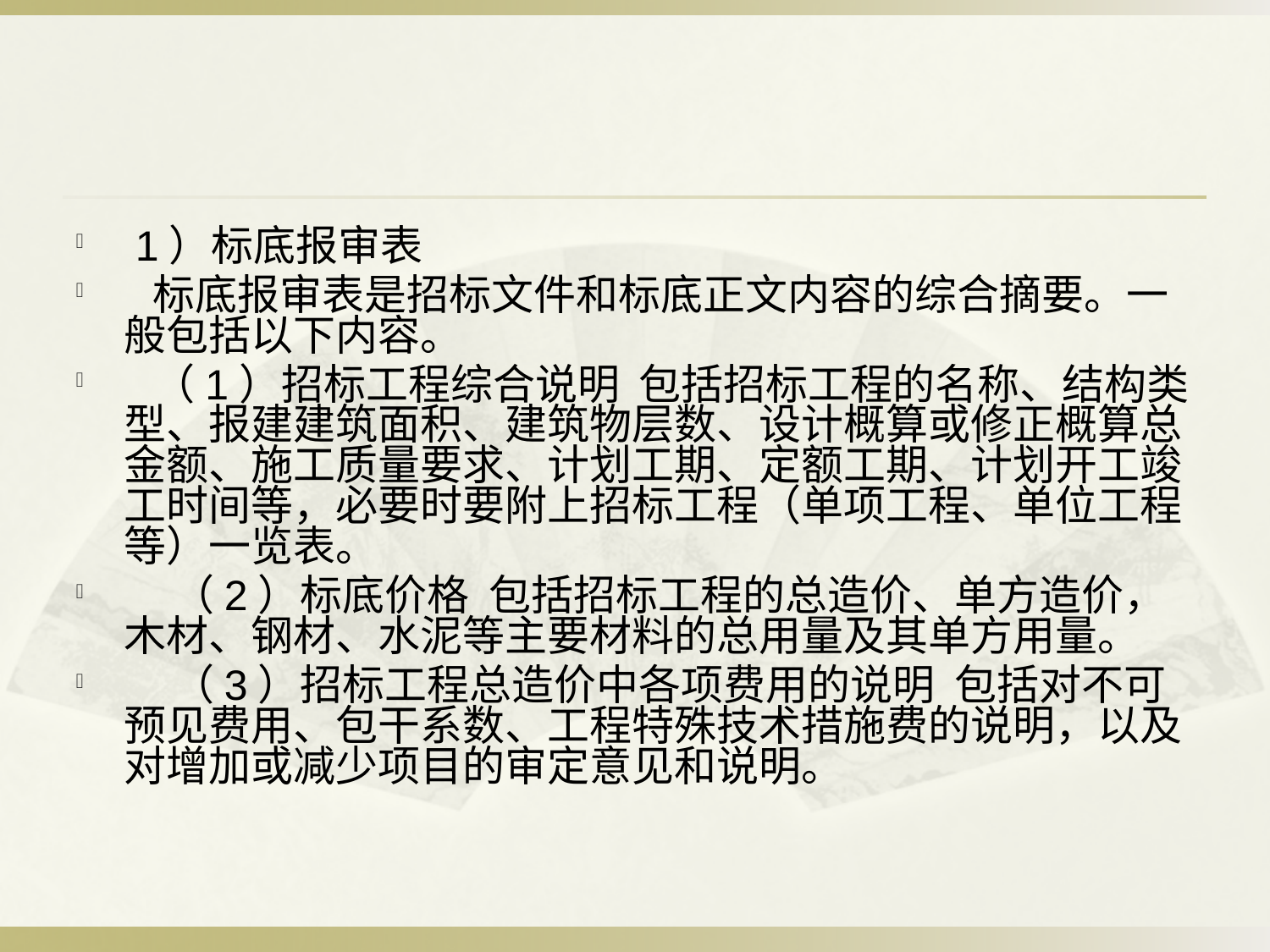

#
 1）标底报审表
  标底报审表是招标文件和标底正文内容的综合摘要。一般包括以下内容。
  （1）招标工程综合说明  包括招标工程的名称、结构类型、报建建筑面积、建筑物层数、设计概算或修正概算总金额、施工质量要求、计划工期、定额工期、计划开工竣工时间等，必要时要附上招标工程（单项工程、单位工程等）一览表。
    （2）标底价格  包括招标工程的总造价、单方造价，木材、钢材、水泥等主要材料的总用量及其单方用量。
    （3）招标工程总造价中各项费用的说明  包括对不可预见费用、包干系数、工程特殊技术措施费的说明，以及对增加或减少项目的审定意见和说明。